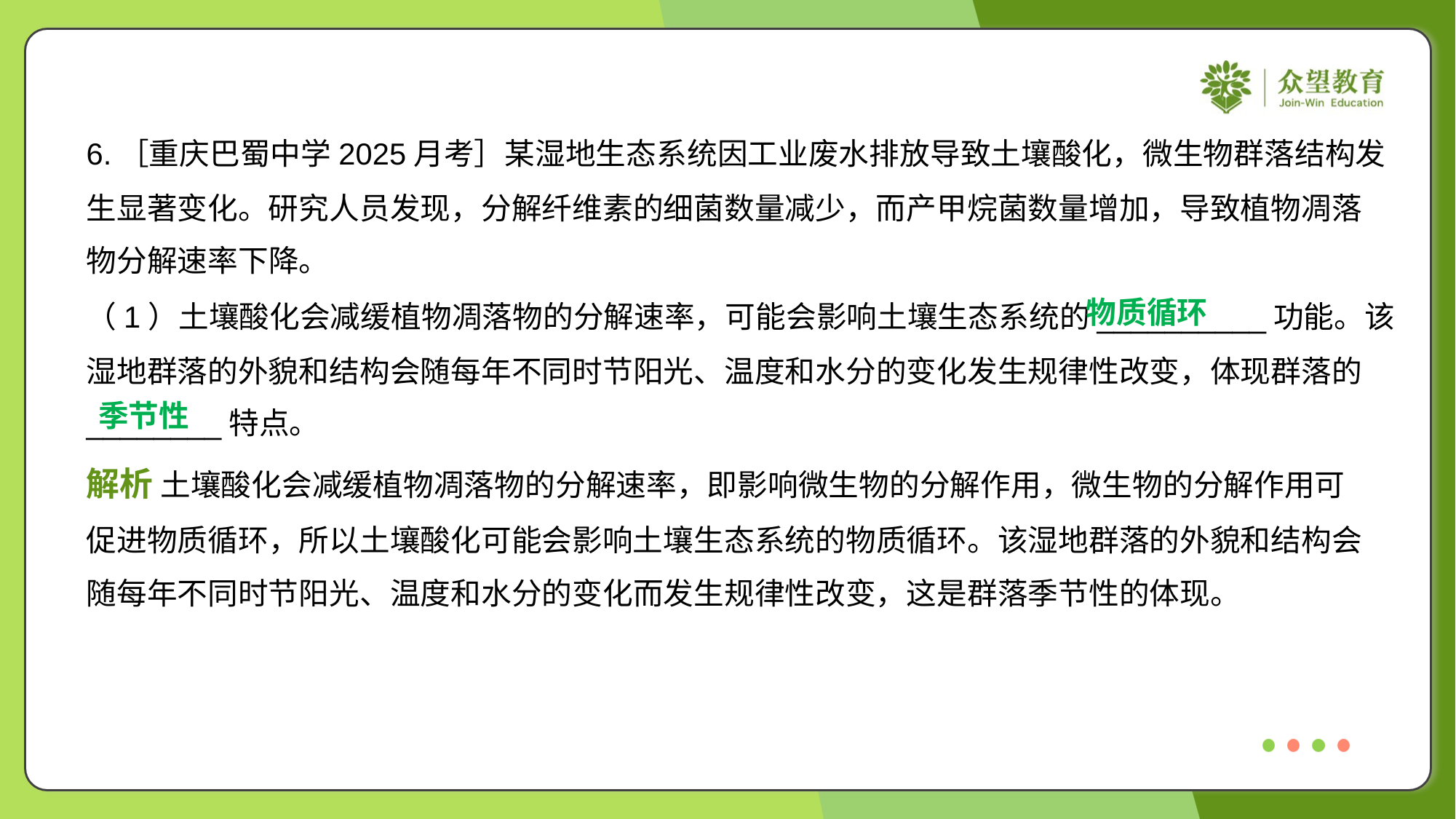

6.［重庆巴蜀中学2025月考］某湿地生态系统因工业废水排放导致土壤酸化，微生物群落结构发
生显著变化。研究人员发现，分解纤维素的细菌数量减少，而产甲烷菌数量增加，导致植物凋落
物分解速率下降。
物质循环
（1）土壤酸化会减缓植物凋落物的分解速率，可能会影响土壤生态系统的__________功能。该
湿地群落的外貌和结构会随每年不同时节阳光、温度和水分的变化发生规律性改变，体现群落的
________特点。
季节性
解析 土壤酸化会减缓植物凋落物的分解速率，即影响微生物的分解作用，微生物的分解作用可
促进物质循环，所以土壤酸化可能会影响土壤生态系统的物质循环。该湿地群落的外貌和结构会
随每年不同时节阳光、温度和水分的变化而发生规律性改变，这是群落季节性的体现。